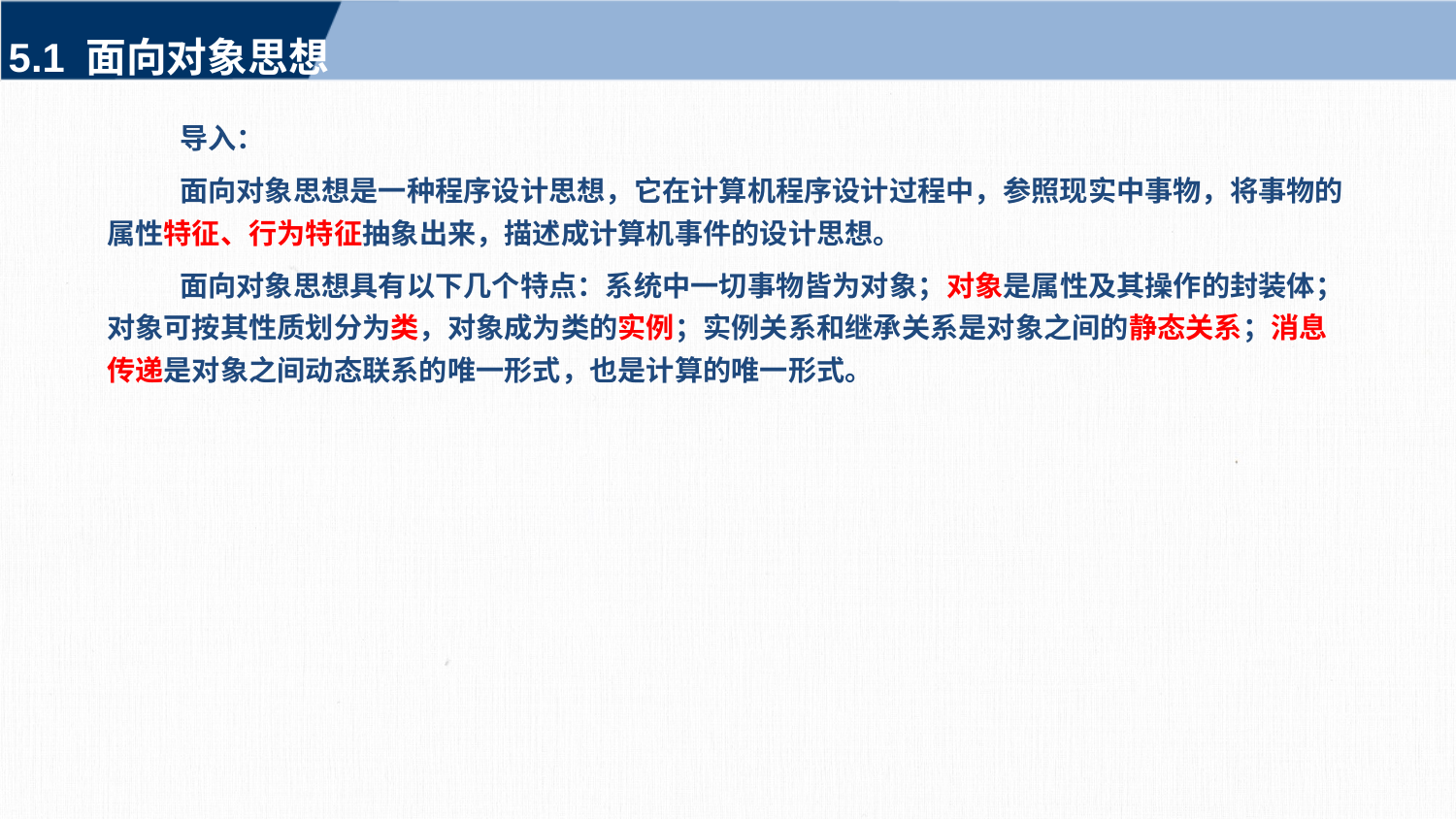

5.1 面向对象思想

导入：
面向对象思想是一种程序设计思想，它在计算机程序设计过程中，参照现实中事物，将事物的属性特征、行为特征抽象出来，描述成计算机事件的设计思想。
面向对象思想具有以下几个特点：系统中一切事物皆为对象；对象是属性及其操作的封装体；对象可按其性质划分为类，对象成为类的实例；实例关系和继承关系是对象之间的静态关系；消息传递是对象之间动态联系的唯一形式，也是计算的唯一形式。